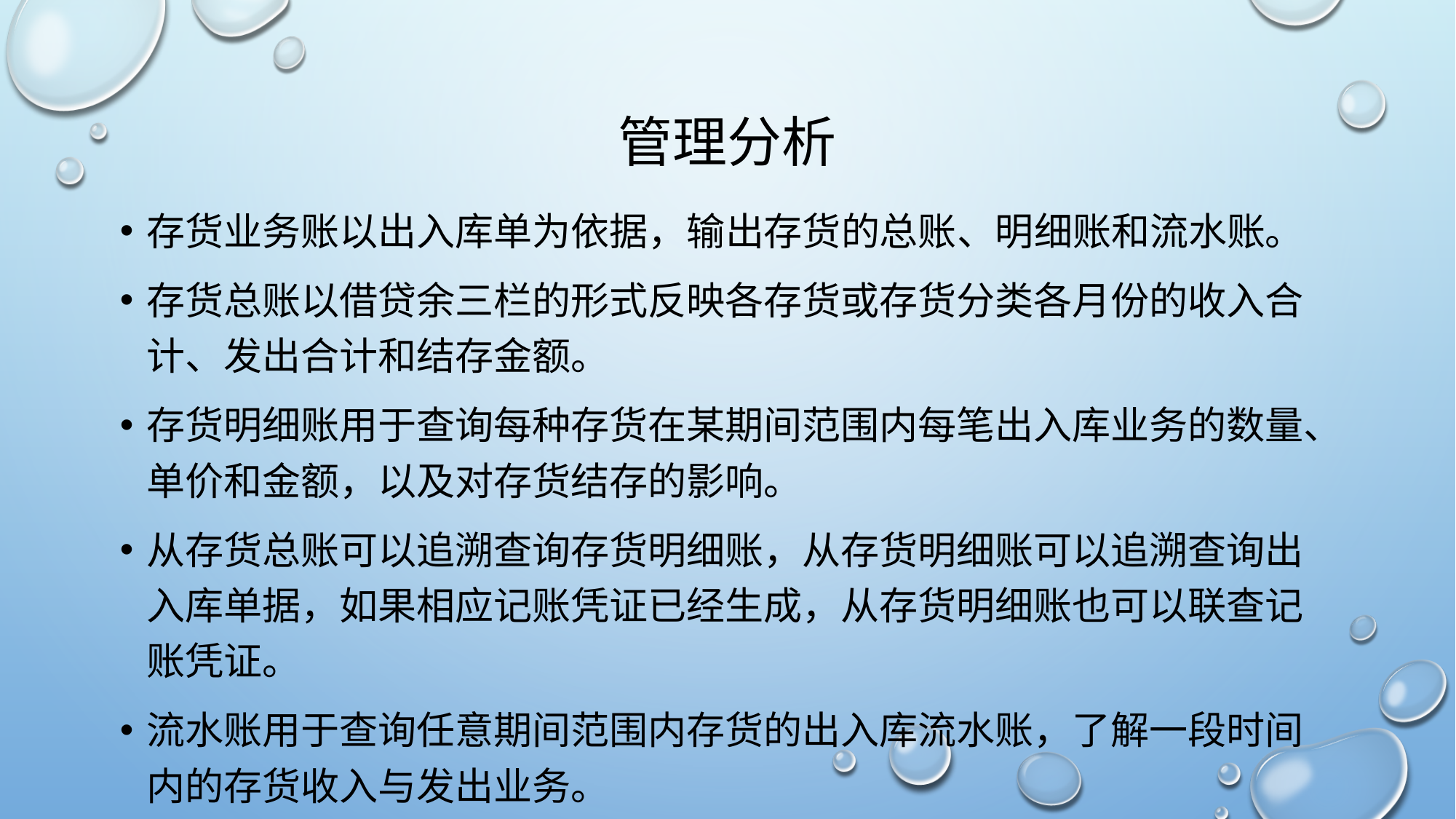

# 管理分析
存货业务账以出入库单为依据，输出存货的总账、明细账和流水账。
存货总账以借贷余三栏的形式反映各存货或存货分类各月份的收入合计、发出合计和结存金额。
存货明细账用于查询每种存货在某期间范围内每笔出入库业务的数量、单价和金额，以及对存货结存的影响。
从存货总账可以追溯查询存货明细账，从存货明细账可以追溯查询出入库单据，如果相应记账凭证已经生成，从存货明细账也可以联查记账凭证。
流水账用于查询任意期间范围内存货的出入库流水账，了解一段时间内的存货收入与发出业务。